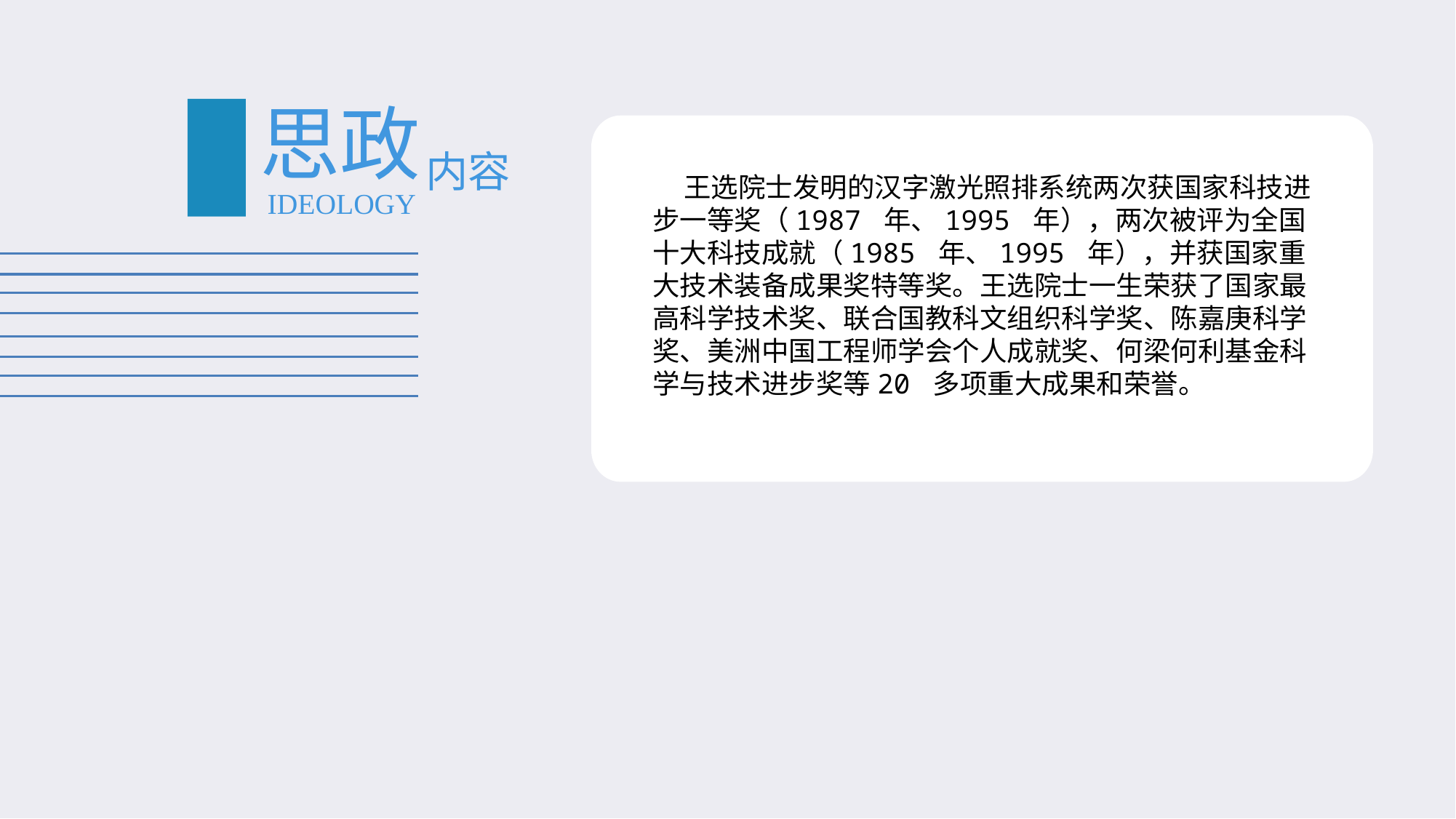

#
思政
内容

    王选院士发明的汉字激光照排系统两次获国家科技进步一等奖（1987 年、1995 年），两次被评为全国十大科技成就（1985 年、1995 年），并获国家重大技术装备成果奖特等奖。王选院士一生荣获了国家最高科学技术奖、联合国教科文组织科学奖、陈嘉庚科学奖、美洲中国工程师学会个人成就奖、何梁何利基金科学与技术进步奖等20 多项重大成果和荣誉。

IDEOLOGY